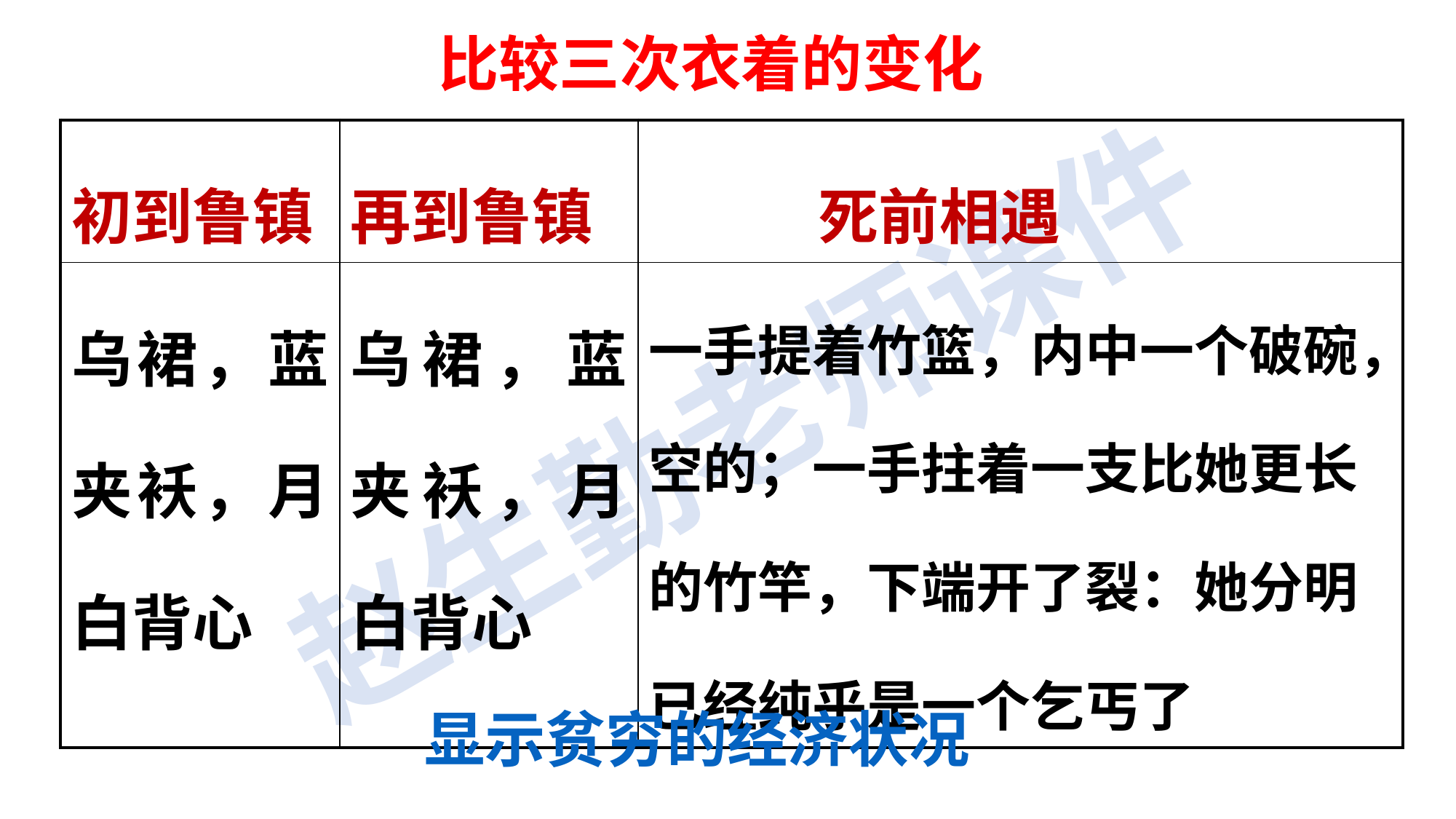

比较三次衣着的变化
| 初到鲁镇 | 再到鲁镇 | 死前相遇 |
| --- | --- | --- |
| 乌裙，蓝夹袄，月白背心 | 乌裙，蓝夹袄，月白背心 | 一手提着竹篮，内中一个破碗，空的；一手拄着一支比她更长的竹竿，下端开了裂：她分明已经纯乎是一个乞丐了 |
显示贫穷的经济状况